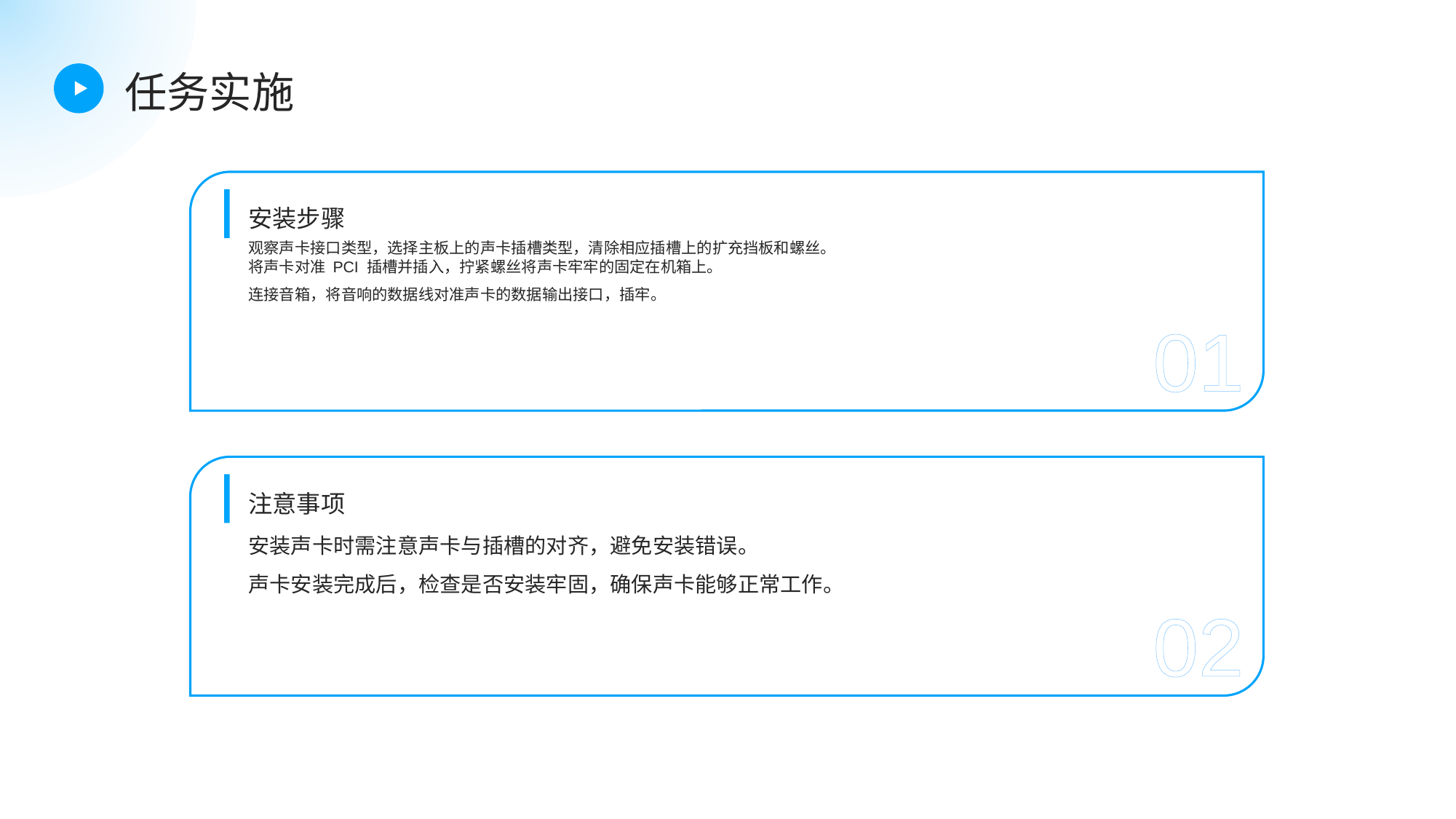

任务实施

安装步骤

观察声卡接口类型，选择主板上的声卡插槽类型，清除相应插槽上的扩充挡板和螺丝。
将声卡对准 PCI 插槽并插入，拧紧螺丝将声卡牢牢的固定在机箱上。
连接音箱，将音响的数据线对准声卡的数据输出接口，插牢。
01

注意事项

安装声卡时需注意声卡与插槽的对齐，避免安装错误。
声卡安装完成后，检查是否安装牢固，确保声卡能够正常工作。
02